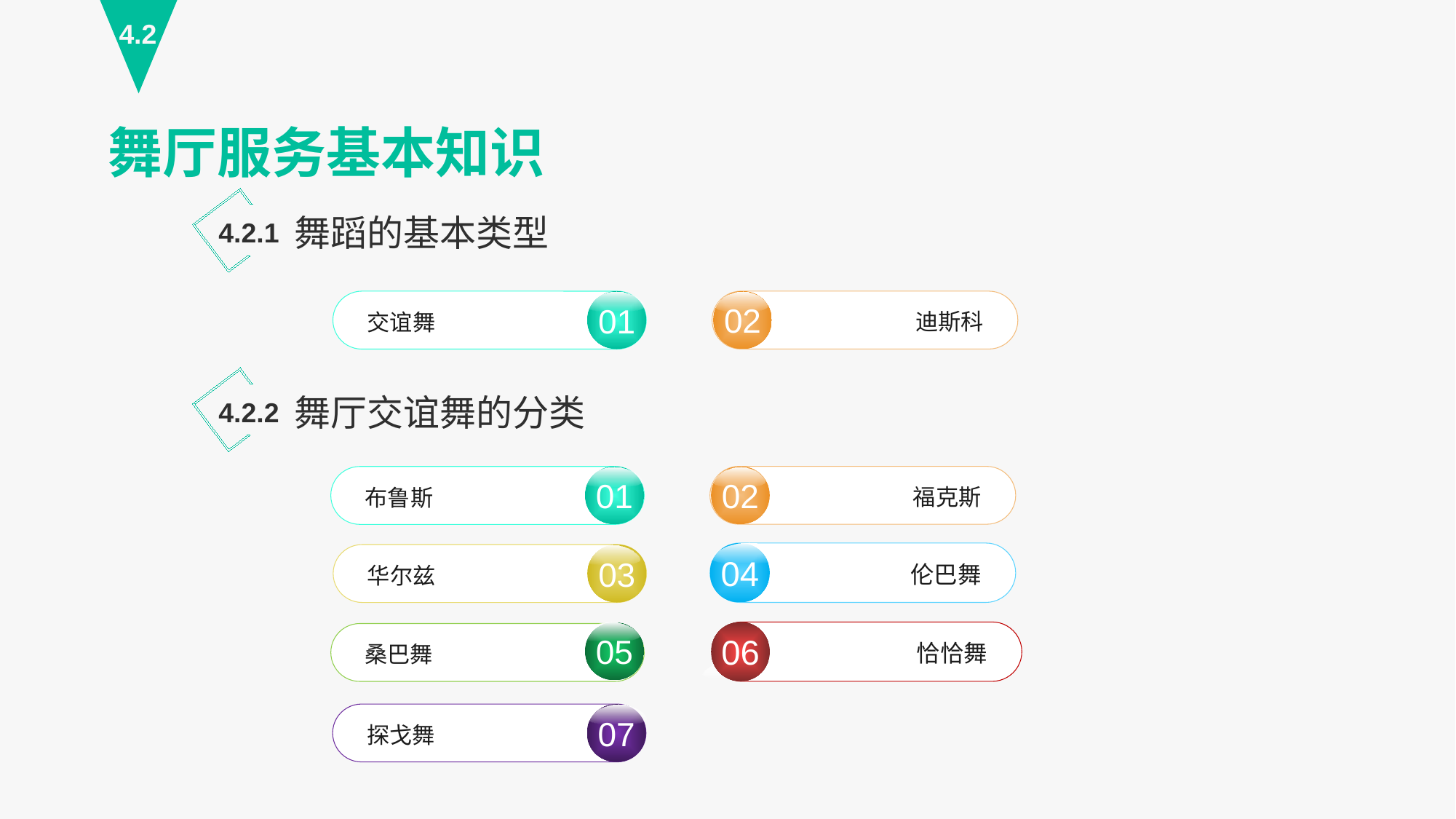

4.2
舞厅服务基本知识

舞蹈的基本类型
4.2.1

02
迪斯科

01
交谊舞

舞厅交谊舞的分类
4.2.2

02
福克斯

01
布鲁斯

04
伦巴舞
06
恰恰舞

03
华尔兹

05
桑巴舞

探戈舞
07